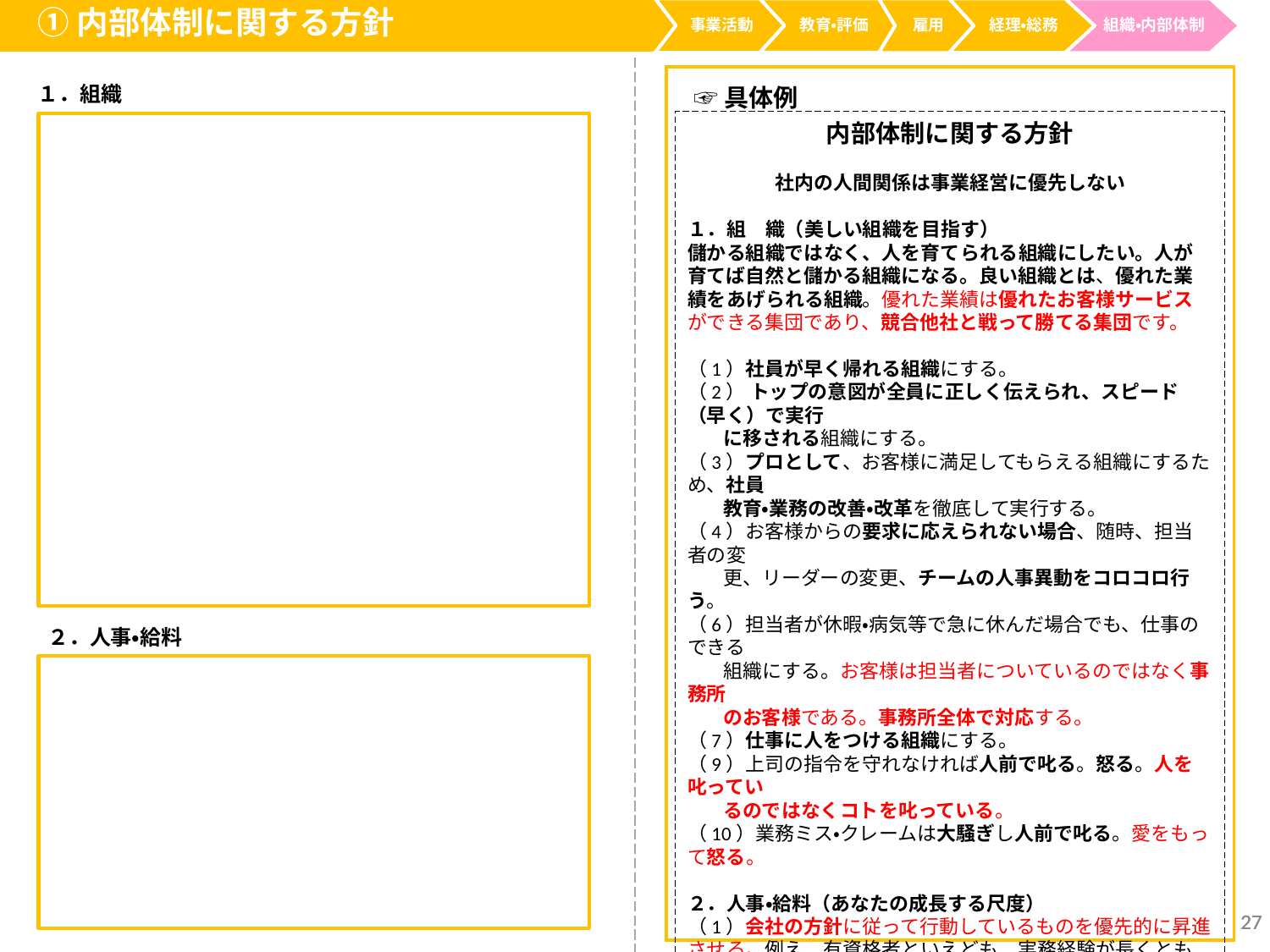

①内部体制に関する方針
事業活動
経理・総務
教育・評価
雇用
組織・内部体制

１．組織
☞具体例
内部体制に関する方針

社内の人間関係は事業経営に優先しない

１．組　織（美しい組織を目指す）
儲かる組織ではなく、人を育てられる組織にしたい。人が育てば自然と儲かる組織になる。良い組織とは、優れた業績をあげられる組織。優れた業績は優れたお客様サービスができる集団であり、競合他社と戦って勝てる集団です。

（1）社員が早く帰れる組織にする。
（2） トップの意図が全員に正しく伝えられ、スピード（早く）で実行
       に移される組織にする。
（3）プロとして、お客様に満足してもらえる組織にするため、社員
       教育・業務の改善・改革を徹底して実行する。
（4）お客様からの要求に応えられない場合、随時、担当者の変
       更、リーダーの変更、チームの人事異動をコロコロ行う。
（6）担当者が休暇・病気等で急に休んだ場合でも、仕事のできる
       組織にする。お客様は担当者についているのではなく事務所
       のお客様である。事務所全体で対応する。
（7）仕事に人をつける組織にする。
（9）上司の指令を守れなければ人前で叱る。怒る。人を叱ってい
       るのではなくコトを叱っている。
（10）業務ミス・クレームは大騒ぎし人前で叱る。愛をもって怒る。

２．人事・給料（あなたの成長する尺度）
（1）会社の方針に従って行動しているものを優先的に昇進させる。例え、有資格者といえども、実務経験が長くとも、会社の方針に従わないもの、人として正しい生き方をしていないもの、全体の利益を考えて行動しないもの、自己啓発に熱心でないもの、昇進をのぞまないものは昇進させない。
（2）能力に見合った給与体系とする。
  能力＝
        知力×度量（忍耐力×熱意×思いやり×使命感×行動力）

２．人事・給料

27
27
27